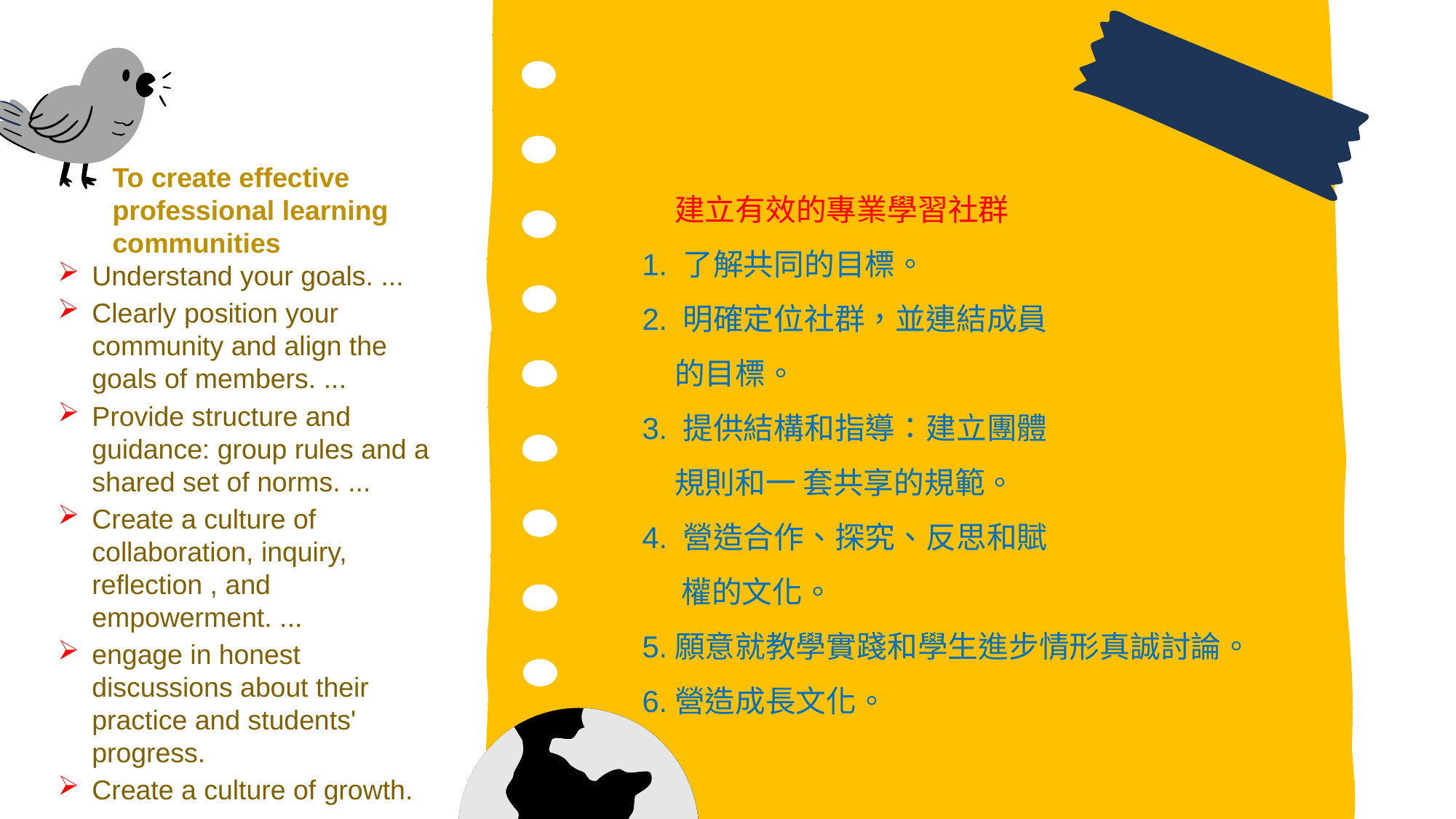

To create effective professional learning communities
Understand your goals. ...
Clearly position your community and align the goals of members. ...
Provide structure and guidance: group rules and a shared set of norms. ...
Create a culture of  collaboration, inquiry, reflection , and  empowerment. ...
engage in honest discussions about their practice and students' progress.
Create a culture of growth.
     建立有效的專業學習社群
 1. 了解共同的目標。
 2. 明確定位社群，並連結成員
     的目標。
 3. 提供結構和指導：建立團體
     規則和一 套共享的規範。
 4. 營造合作、探究、反思和賦
      權的文化。
 5.願意就教學實踐和學生進步情形真誠討論。
 6.營造成長文化。